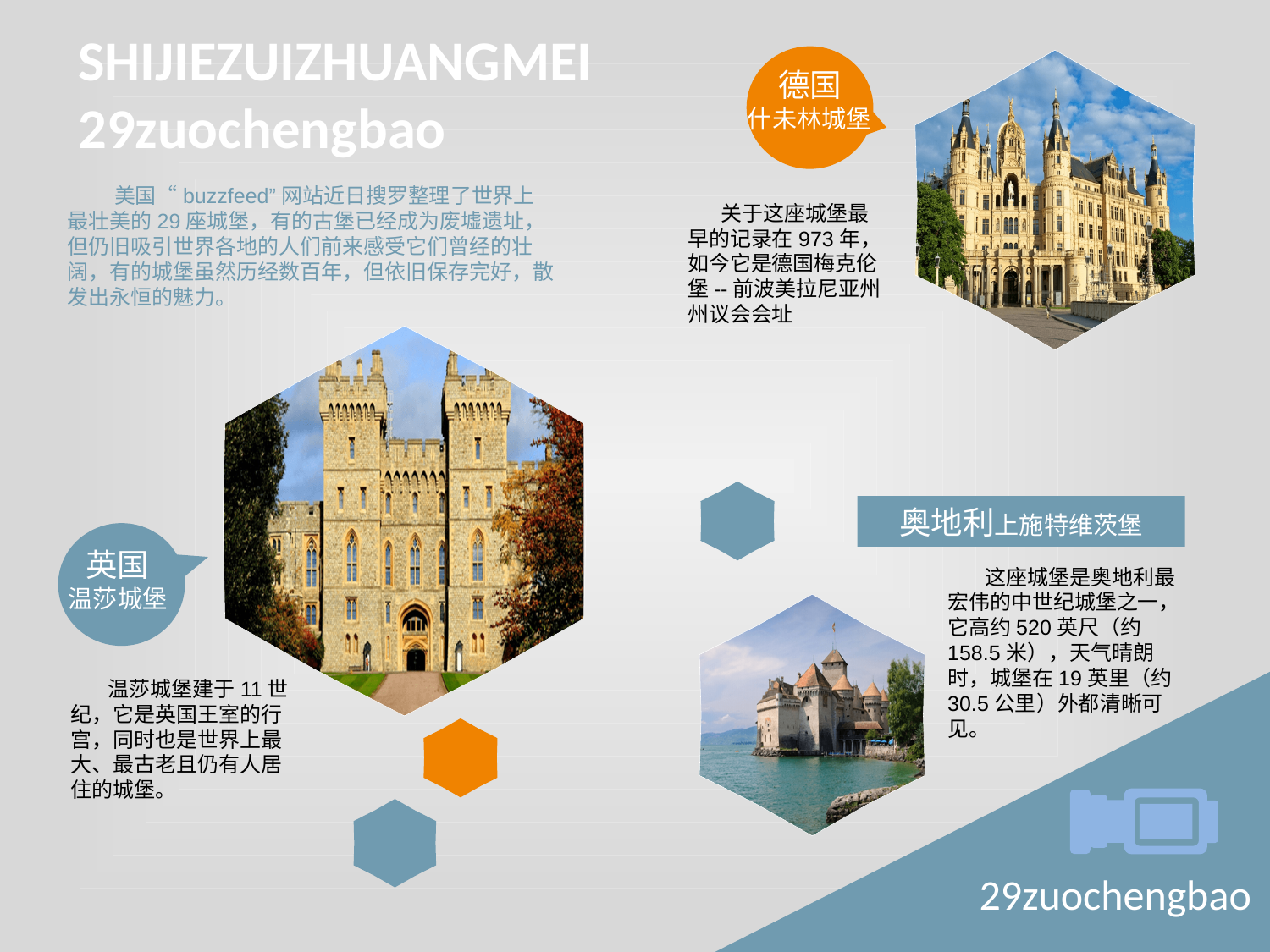

SHIJIEZUIZHUANGMEI
29zuochengbao

德国
什未林城堡
         美国“buzzfeed”网站近日搜罗整理了世界上最壮美的29座城堡，有的古堡已经成为废墟遗址，但仍旧吸引世界各地的人们前来感受它们曾经的壮阔，有的城堡虽然历经数百年，但依旧保存完好，散发出永恒的魅力。
      关于这座城堡最早的记录在973年，如今它是德国梅克伦堡--前波美拉尼亚州州议会会址

奥地利上施特维茨堡

英国
温莎城堡
       这座城堡是奥地利最宏伟的中世纪城堡之一，它高约520英尺（约158.5米），天气晴朗时，城堡在19英里（约30.5公里）外都清晰可见。

       温莎城堡建于11世纪，它是英国王室的行宫，同时也是世界上最大、最古老且仍有人居住的城堡。

29zuochengbao